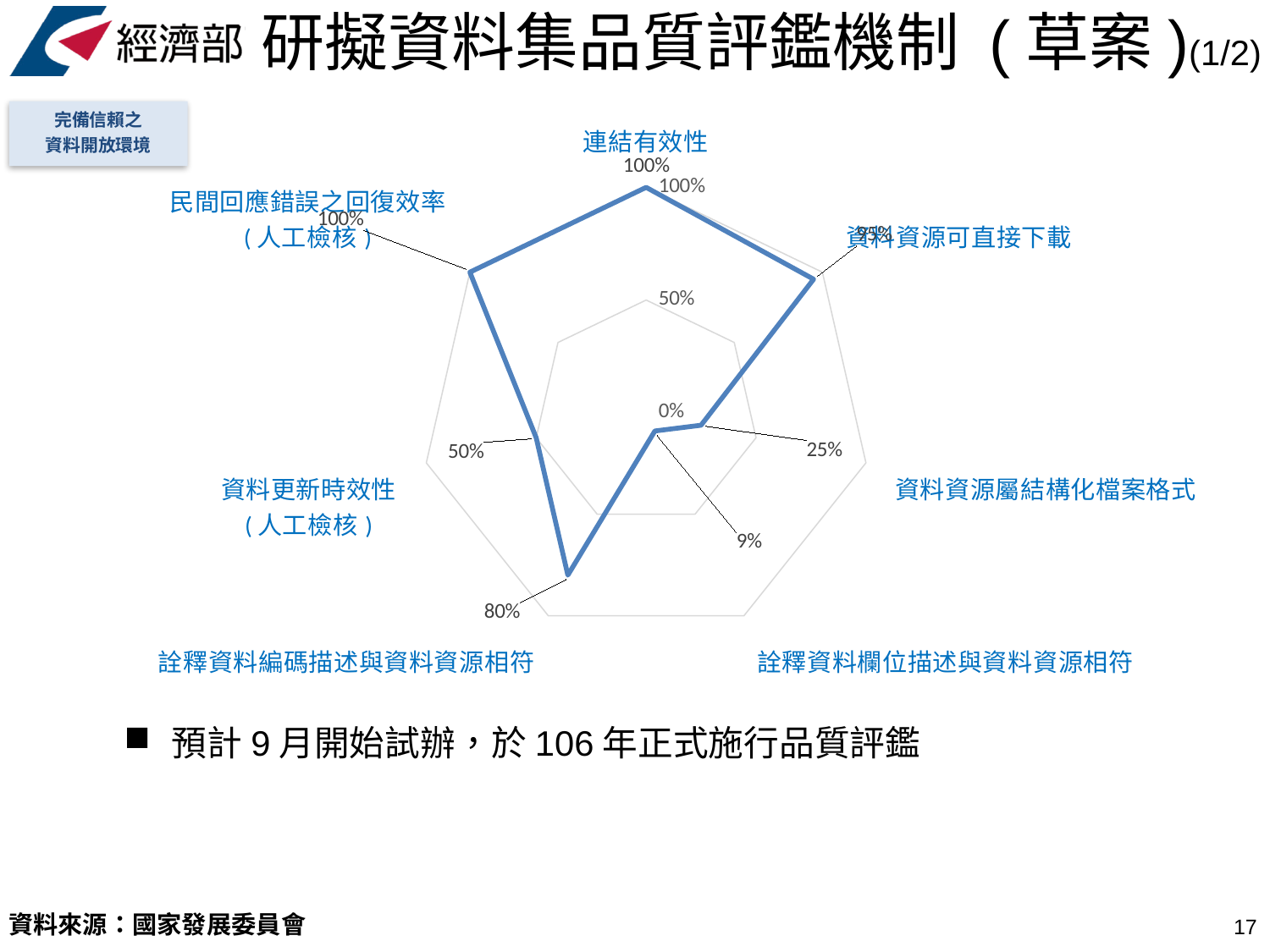

研擬資料集品質評鑑機制 (草案)(1/2)

### Chart

| Category |  |
|---|---|
| 連結有效性 | 1.0 |
| 資料資源可直接下載 | 0.9500000000000001 |
| 資料資源屬結構化檔案格式 | 0.25 |
| 詮釋資料欄位描述與資料資源相符 | 0.09000000000000001 |
| 詮釋資料編碼描述與資料資源相符 | 0.8 |
| 資料更新時效性
(人工檢核) | 0.5 |
| 民間回應錯誤之回復效率
(人工檢核) | 1.0 |
完備信賴之
資料開放環境
評估結果示意圖
預計9月開始試辦，於106年正式施行品質評鑑
17
資料來源：國家發展委員會